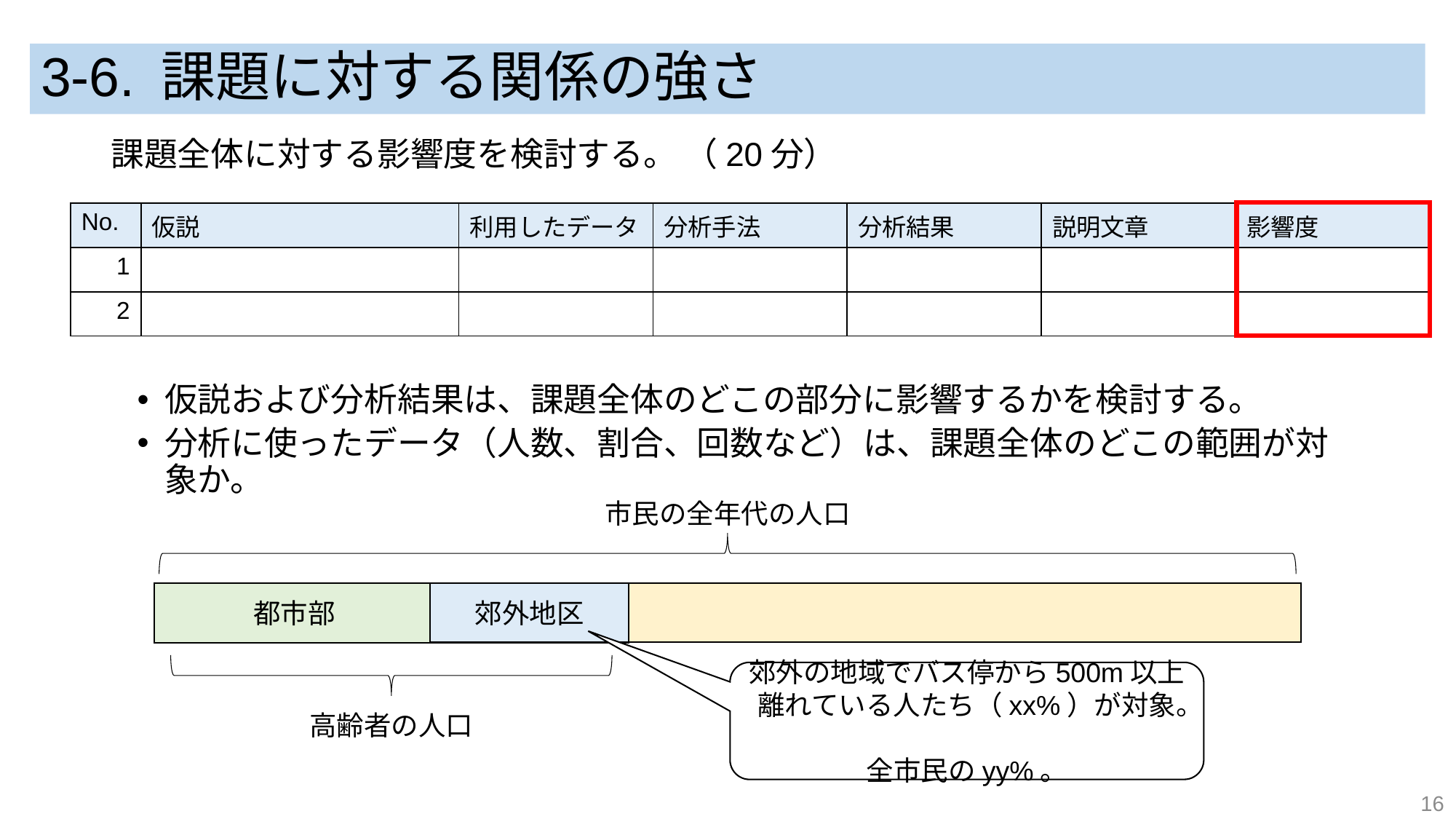

# 3-6. 課題に対する関係の強さ
課題全体に対する影響度を検討する。 （20分）

仮説および分析結果は、課題全体のどこの部分に影響するかを検討する。
分析に使ったデータ（人数、割合、回数など）は、課題全体のどこの範囲が対象か。

| No. | 仮説 | 利用したデータ | 分析手法 | 分析結果 | 説明文章 | 影響度 |
| --- | --- | --- | --- | --- | --- | --- |
| 1 |  |  |  |  |  |  |
| 2 |  |  |  |  |  |  |

市民の全年代の人口

郊外地区
　　　 都市部
郊外の地域でバス停から500m以上離れている人たち（xx%）が対象。
全市民のyy%。
高齢者の人口
16